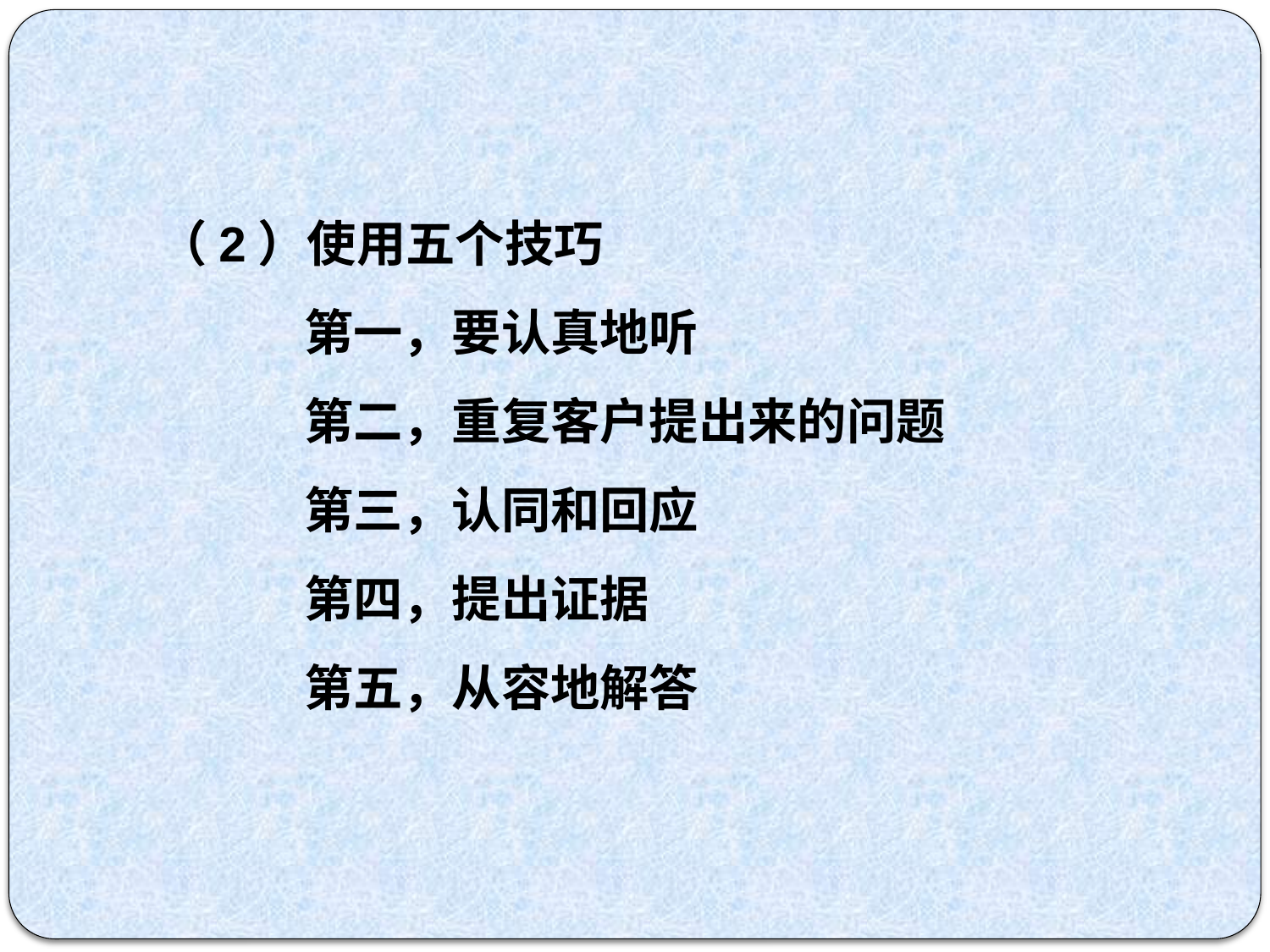

（2）使用五个技巧
            第一，要认真地听
            第二，重复客户提出来的问题
            第三，认同和回应
            第四，提出证据
            第五，从容地解答